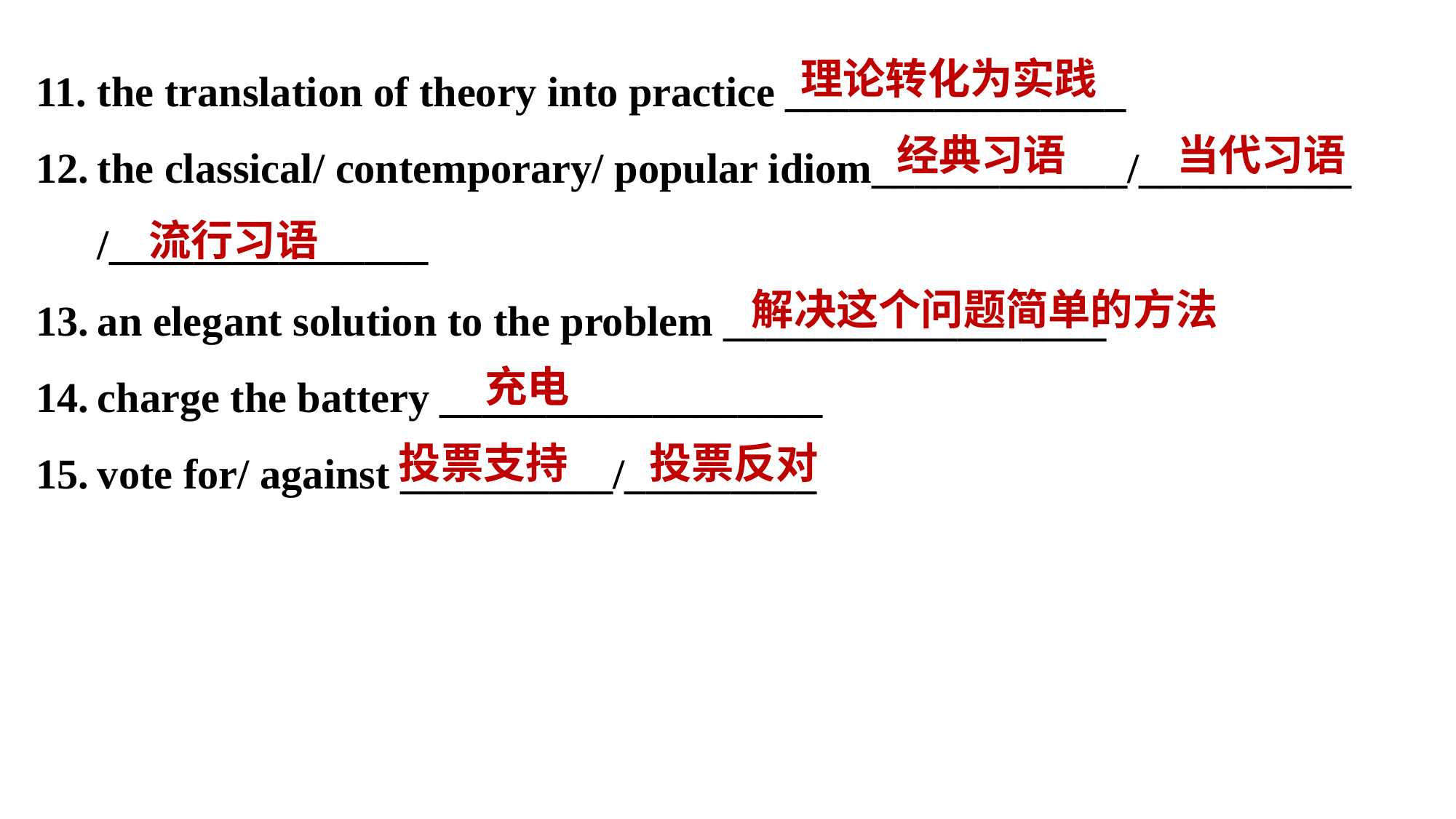

the translation of theory into practice ________________
the classical/ contemporary/ popular idiom____________/__________ /_______________
an elegant solution to the problem __________________
charge the battery __________________
vote for/ against __________/_________
理论转化为实践
经典习语
当代习语
流行习语
解决这个问题简单的方法
充电
投票支持
投票反对